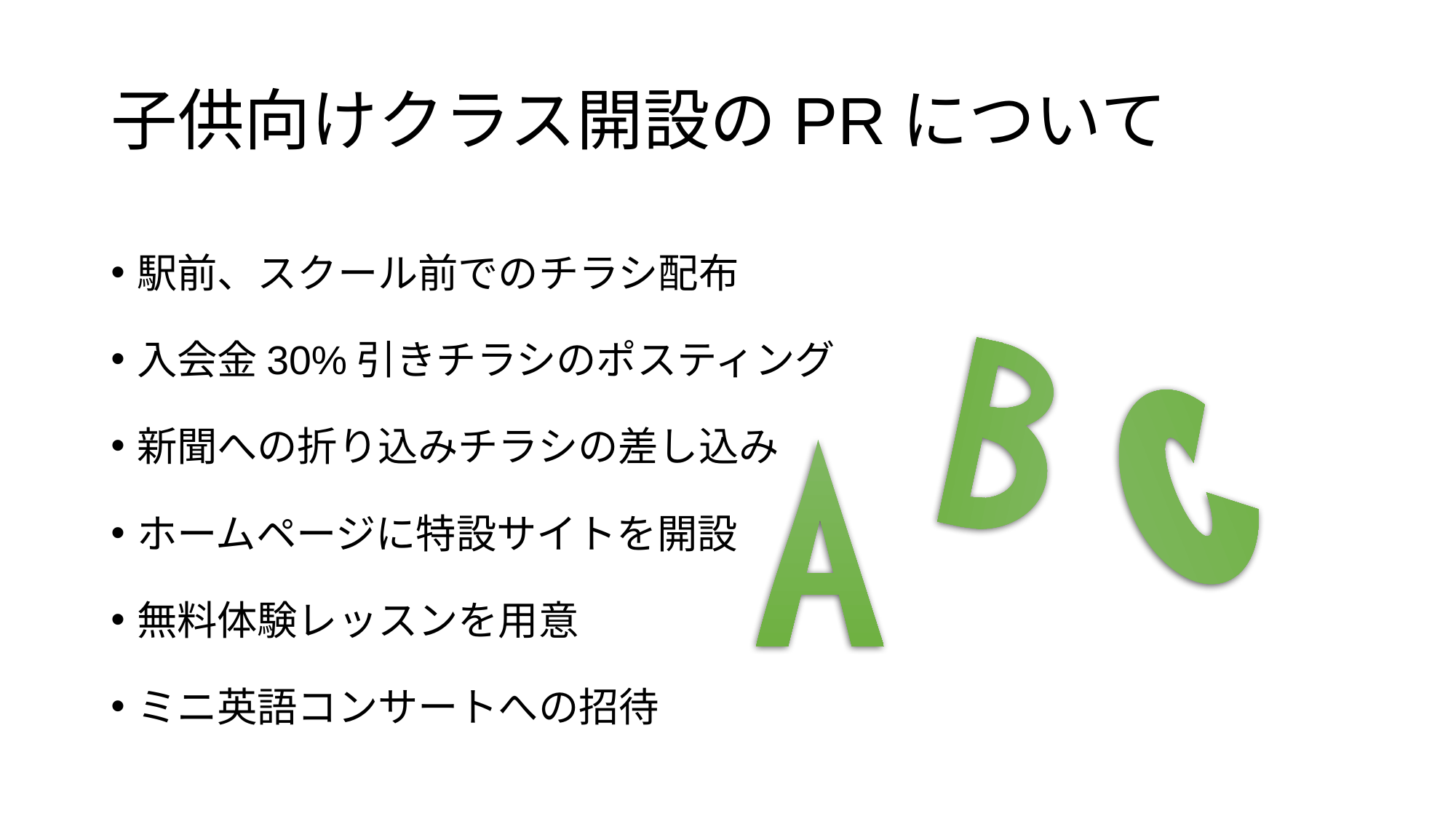

# 子供向けクラス開設のPRについて
駅前、スクール前でのチラシ配布
入会金30%引きチラシのポスティング
新聞への折り込みチラシの差し込み
ホームページに特設サイトを開設
無料体験レッスンを用意
ミニ英語コンサートへの招待